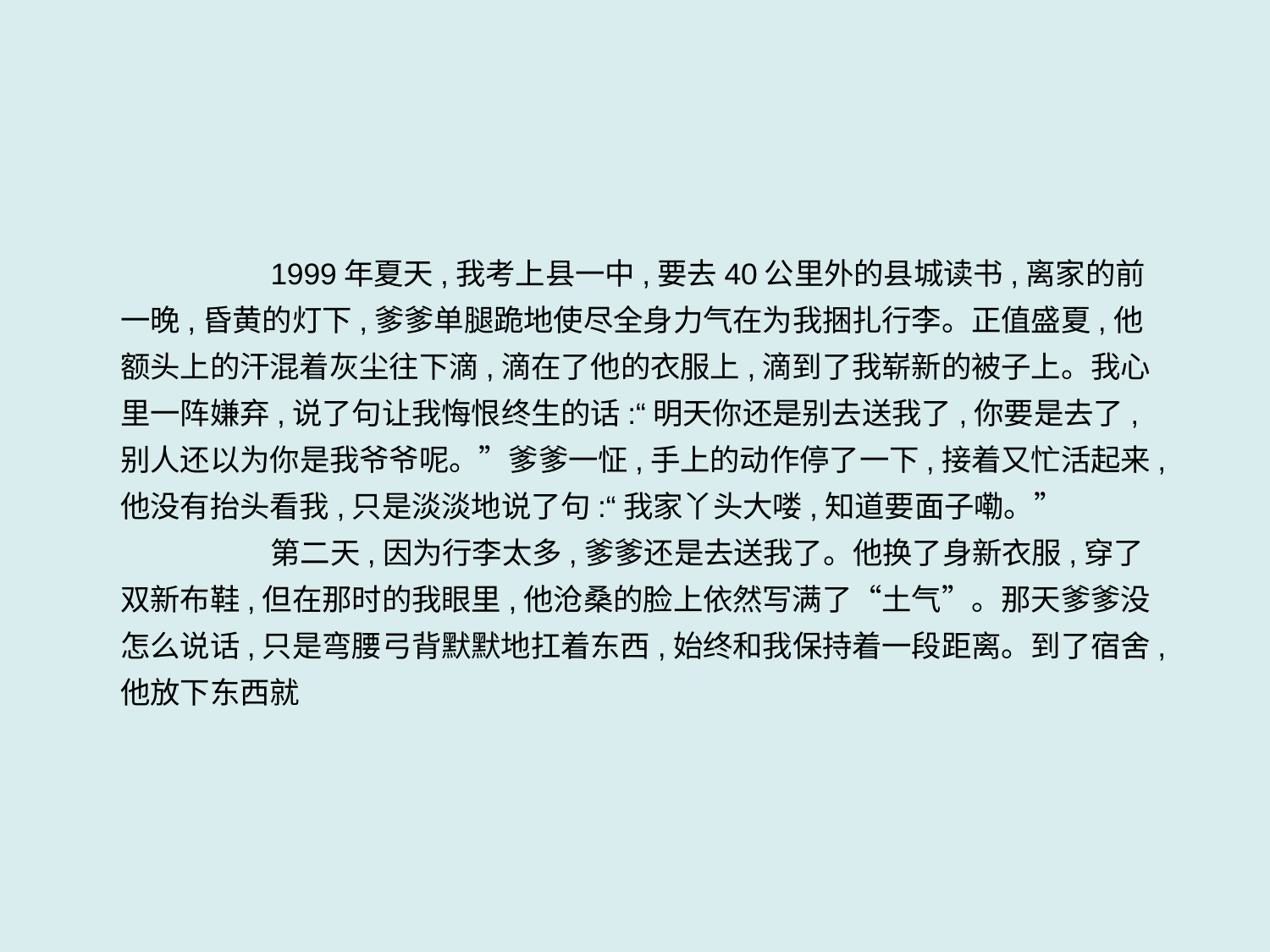

1999年夏天,我考上县一中,要去40公里外的县城读书,离家的前一晚,昏黄的灯下,爹爹单腿跪地使尽全身力气在为我捆扎行李。正值盛夏,他额头上的汗混着灰尘往下滴,滴在了他的衣服上,滴到了我崭新的被子上。我心里一阵嫌弃,说了句让我悔恨终生的话:“明天你还是别去送我了,你要是去了,别人还以为你是我爷爷呢。”爹爹一怔,手上的动作停了一下,接着又忙活起来,他没有抬头看我,只是淡淡地说了句:“我家丫头大喽,知道要面子嘞。”
第二天,因为行李太多,爹爹还是去送我了。他换了身新衣服,穿了双新布鞋,但在那时的我眼里,他沧桑的脸上依然写满了“土气”。那天爹爹没怎么说话,只是弯腰弓背默默地扛着东西,始终和我保持着一段距离。到了宿舍,他放下东西就